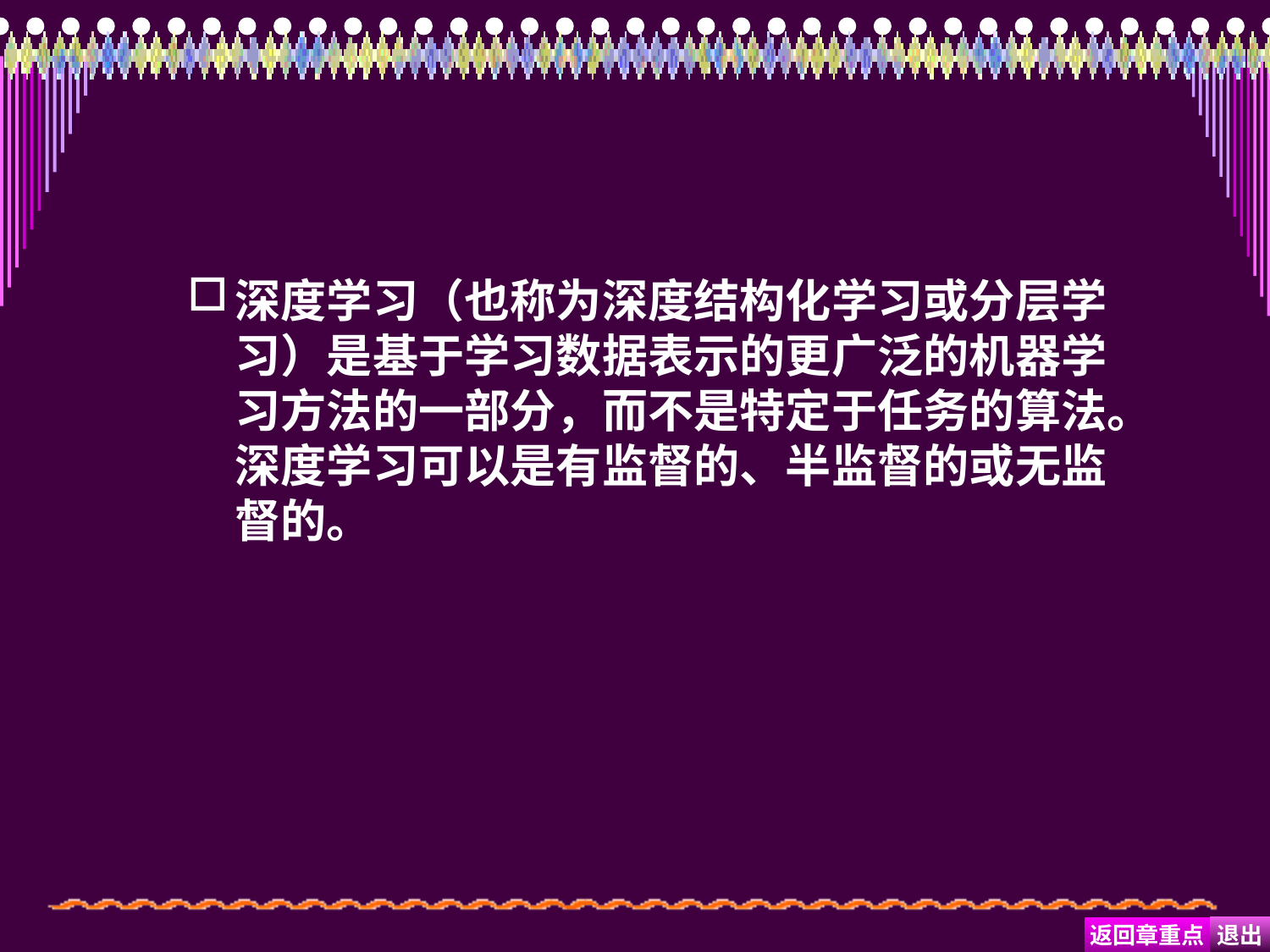

#
深度学习（也称为深度结构化学习或分层学习）是基于学习数据表示的更广泛的机器学习方法的一部分，而不是特定于任务的算法。深度学习可以是有监督的、半监督的或无监督的。